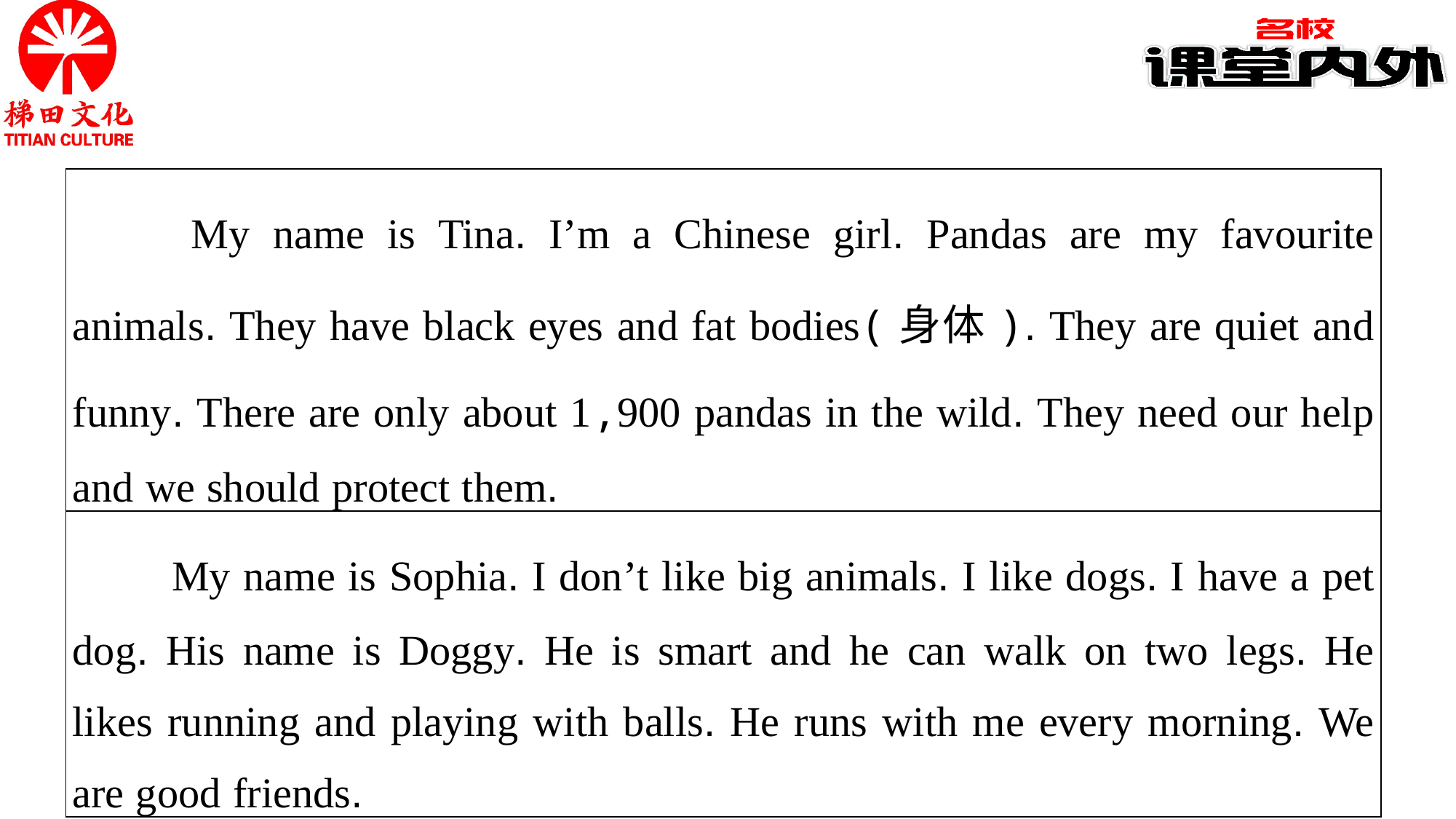

| My name is Tina. I’m a Chinese girl. Pandas are my favourite animals. They have black eyes and fat bodies(身体). They are quiet and funny. There are only about 1,900 pandas in the wild. They need our help and we should protect them. |
| --- |
| My name is Sophia. I don’t like big animals. I like dogs. I have a pet dog. His name is Doggy. He is smart and he can walk on two legs. He likes running and playing with balls. He runs with me every morning. We are good friends. |